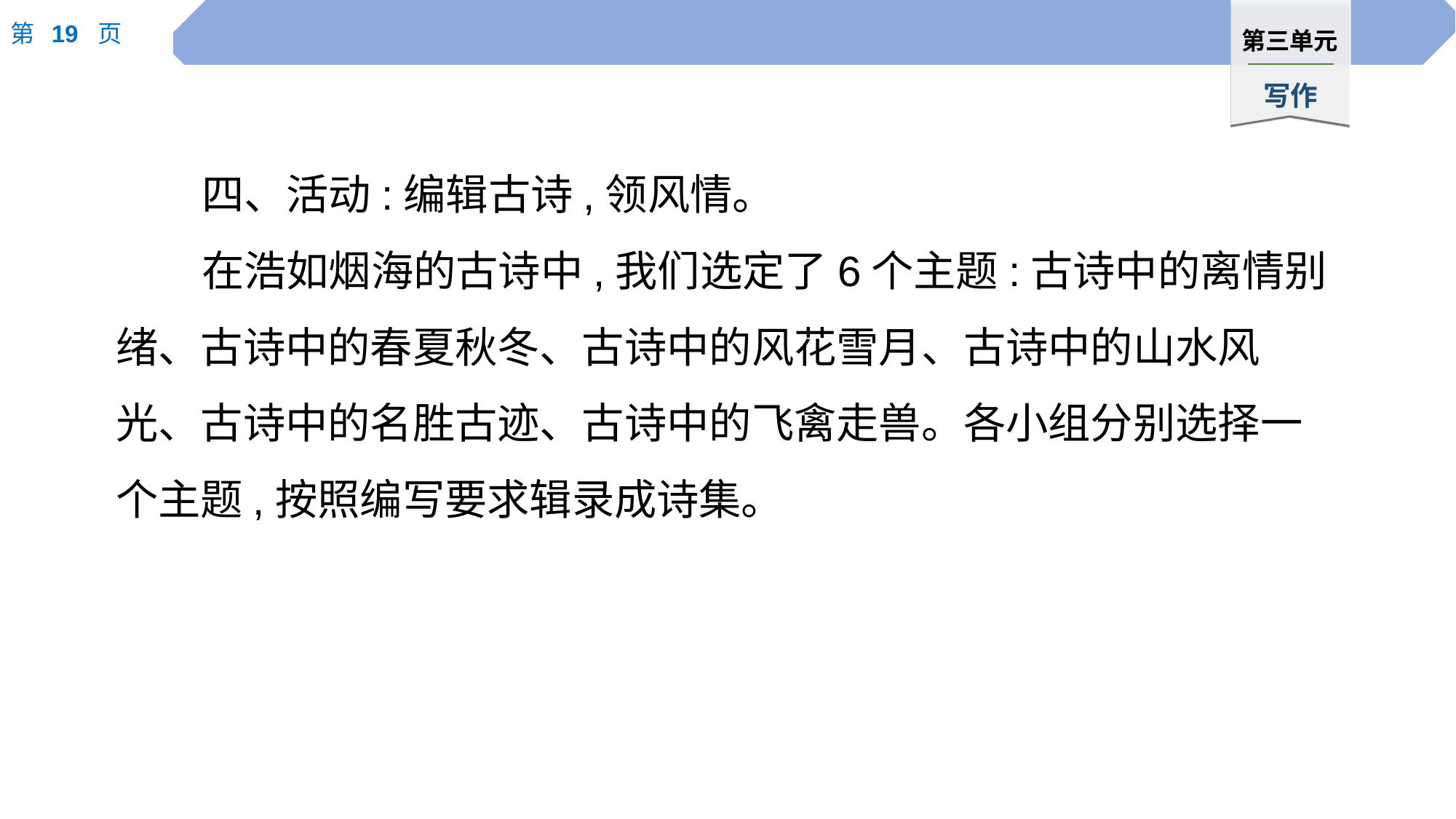

四、活动:编辑古诗,领风情。
在浩如烟海的古诗中,我们选定了6个主题:古诗中的离情别绪、古诗中的春夏秋冬、古诗中的风花雪月、古诗中的山水风光、古诗中的名胜古迹、古诗中的飞禽走兽。各小组分别选择一个主题,按照编写要求辑录成诗集。